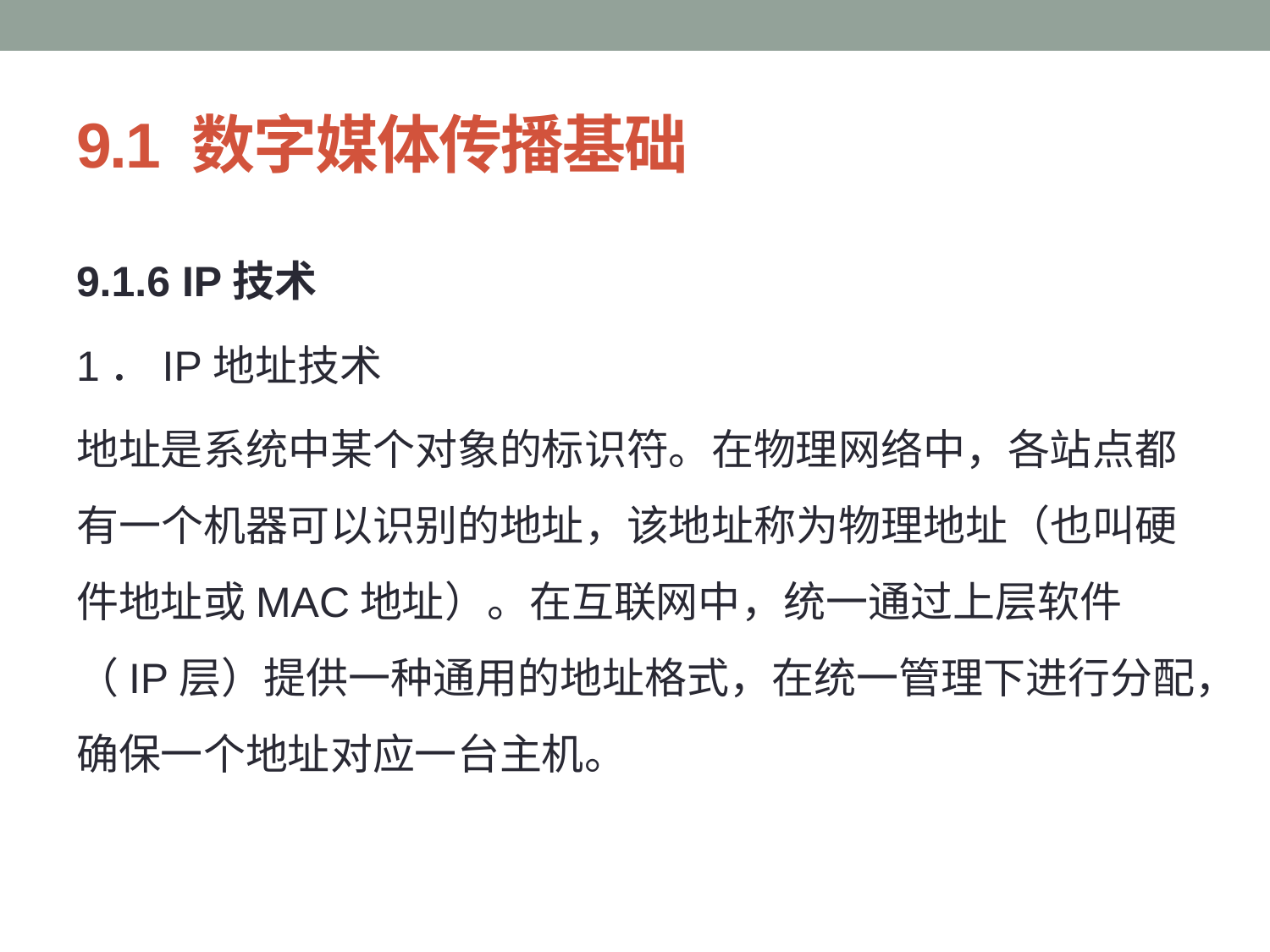

# 9.1 数字媒体传播基础
9.1.6 IP技术
1．IP地址技术
地址是系统中某个对象的标识符。在物理网络中，各站点都有一个机器可以识别的地址，该地址称为物理地址（也叫硬件地址或MAC地址）。在互联网中，统一通过上层软件（IP层）提供一种通用的地址格式，在统一管理下进行分配，确保一个地址对应一台主机。